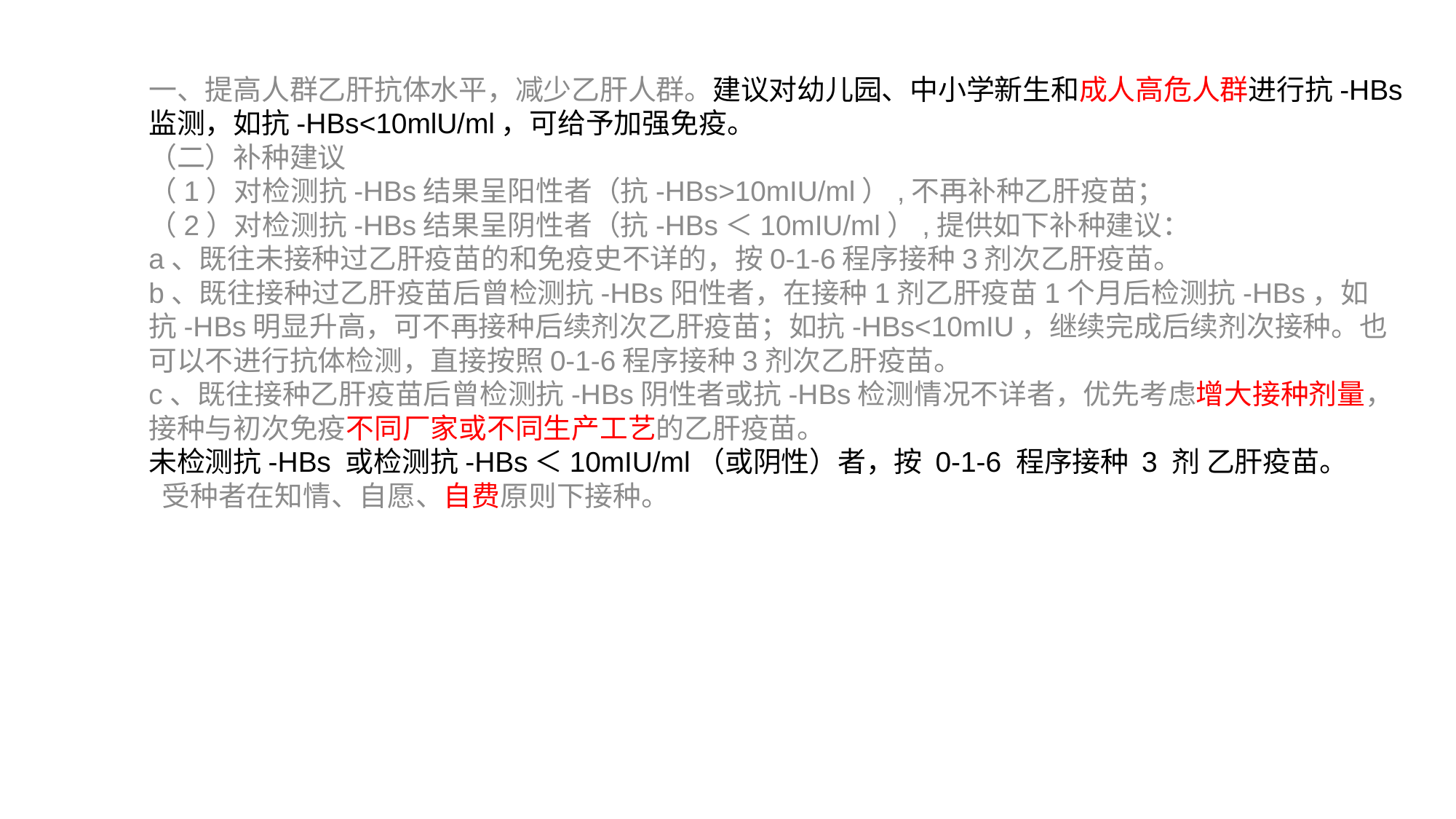

一、提高人群乙肝抗体水平，减少乙肝人群。建议对幼儿园、中小学新生和成人高危人群进行抗-HBs 监测，如抗-HBs<10mlU/ml，可给予加强免疫。
（二）补种建议
（1）对检测抗-HBs结果呈阳性者（抗-HBs>10mIU/ml）,不再补种乙肝疫苗；
（2）对检测抗-HBs结果呈阴性者（抗-HBs＜10mIU/ml）,提供如下补种建议：
a、既往未接种过乙肝疫苗的和免疫史不详的，按0-1-6程序接种3剂次乙肝疫苗。
b、既往接种过乙肝疫苗后曾检测抗-HBs阳性者，在接种1剂乙肝疫苗1个月后检测抗-HBs，如抗-HBs明显升高，可不再接种后续剂次乙肝疫苗；如抗-HBs<10mIU，继续完成后续剂次接种。也可以不进行抗体检测，直接按照0-1-6程序接种3剂次乙肝疫苗。
c、既往接种乙肝疫苗后曾检测抗-HBs阴性者或抗-HBs检测情况不详者，优先考虑增大接种剂量，接种与初次免疫不同厂家或不同生产工艺的乙肝疫苗。
未检测抗-HBs 或检测抗-HBs＜10mIU/ml（或阴性）者，按 0-1-6 程序接种 3 剂 乙肝疫苗。
 受种者在知情、自愿、自费原则下接种。